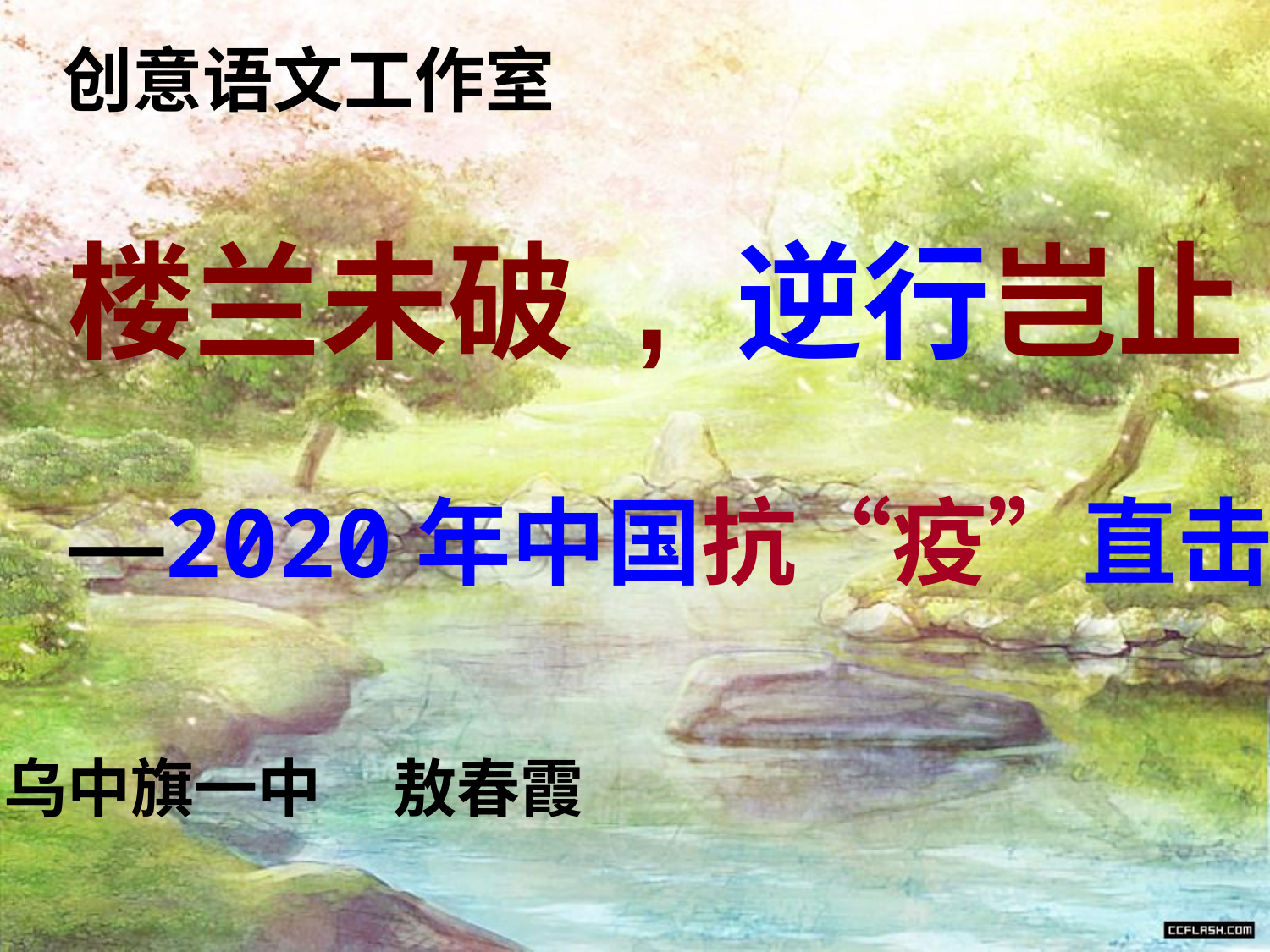

创意语文工作室
楼兰未破 , 逆行岂止
            —2020年中国抗“疫”直击

              乌中旗一中     敖春霞